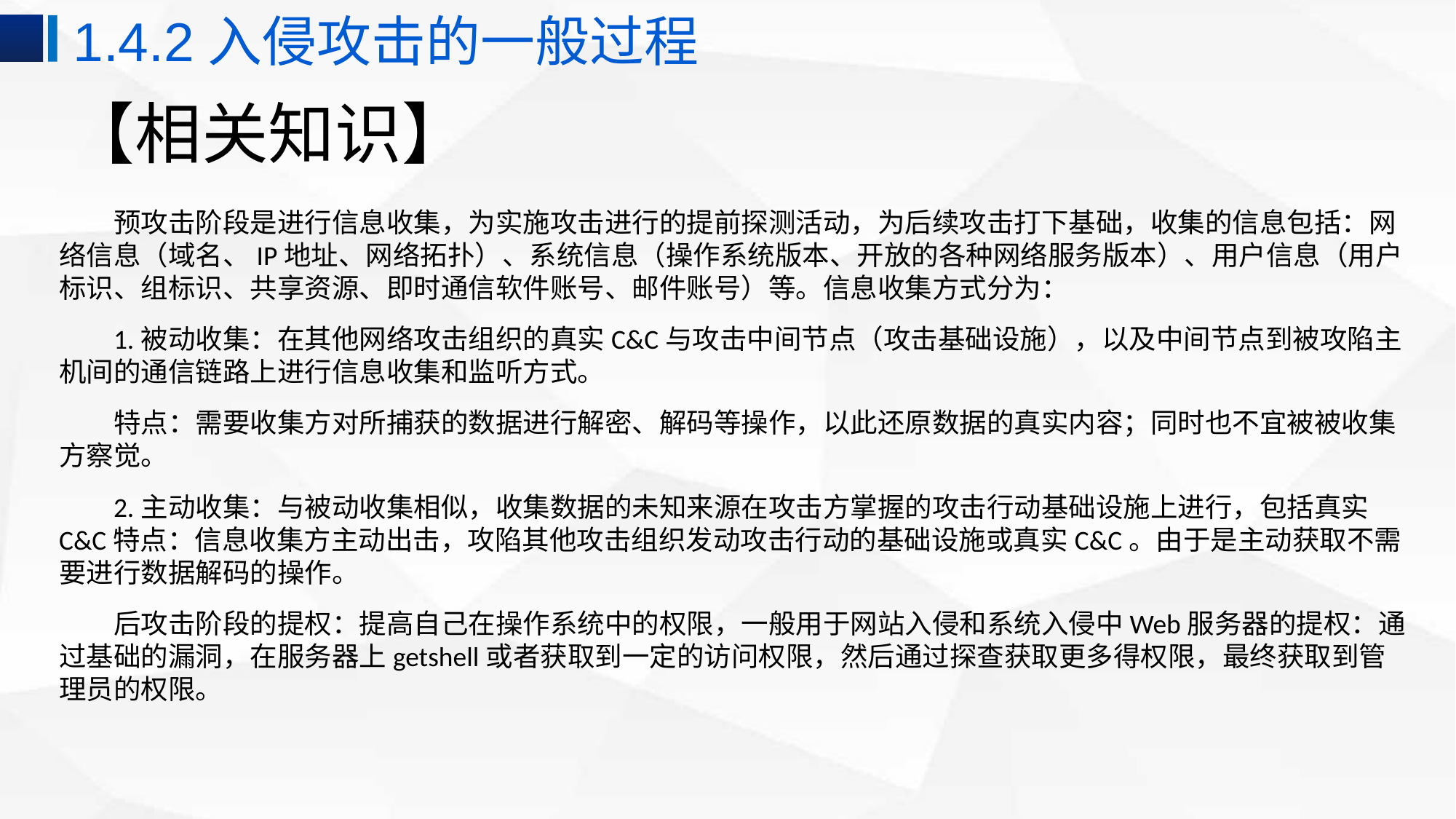

1.4.2入侵攻击的一般过程

# 【相关知识】
预攻击阶段是进行信息收集，为实施攻击进行的提前探测活动，为后续攻击打下基础，收集的信息包括：网络信息（域名、IP地址、网络拓扑）、系统信息（操作系统版本、开放的各种网络服务版本）、用户信息（用户标识、组标识、共享资源、即时通信软件账号、邮件账号）等。信息收集方式分为：
1.被动收集：在其他网络攻击组织的真实C&C与攻击中间节点（攻击基础设施），以及中间节点到被攻陷主机间的通信链路上进行信息收集和监听方式。
特点：需要收集方对所捕获的数据进行解密、解码等操作，以此还原数据的真实内容；同时也不宜被被收集方察觉。
2.主动收集：与被动收集相似，收集数据的未知来源在攻击方掌握的攻击行动基础设施上进行，包括真实C&C特点：信息收集方主动出击，攻陷其他攻击组织发动攻击行动的基础设施或真实C&C。由于是主动获取不需要进行数据解码的操作。
后攻击阶段的提权：提高自己在操作系统中的权限，一般用于网站入侵和系统入侵中Web服务器的提权：通过基础的漏洞，在服务器上getshell或者获取到一定的访问权限，然后通过探查获取更多得权限，最终获取到管理员的权限。